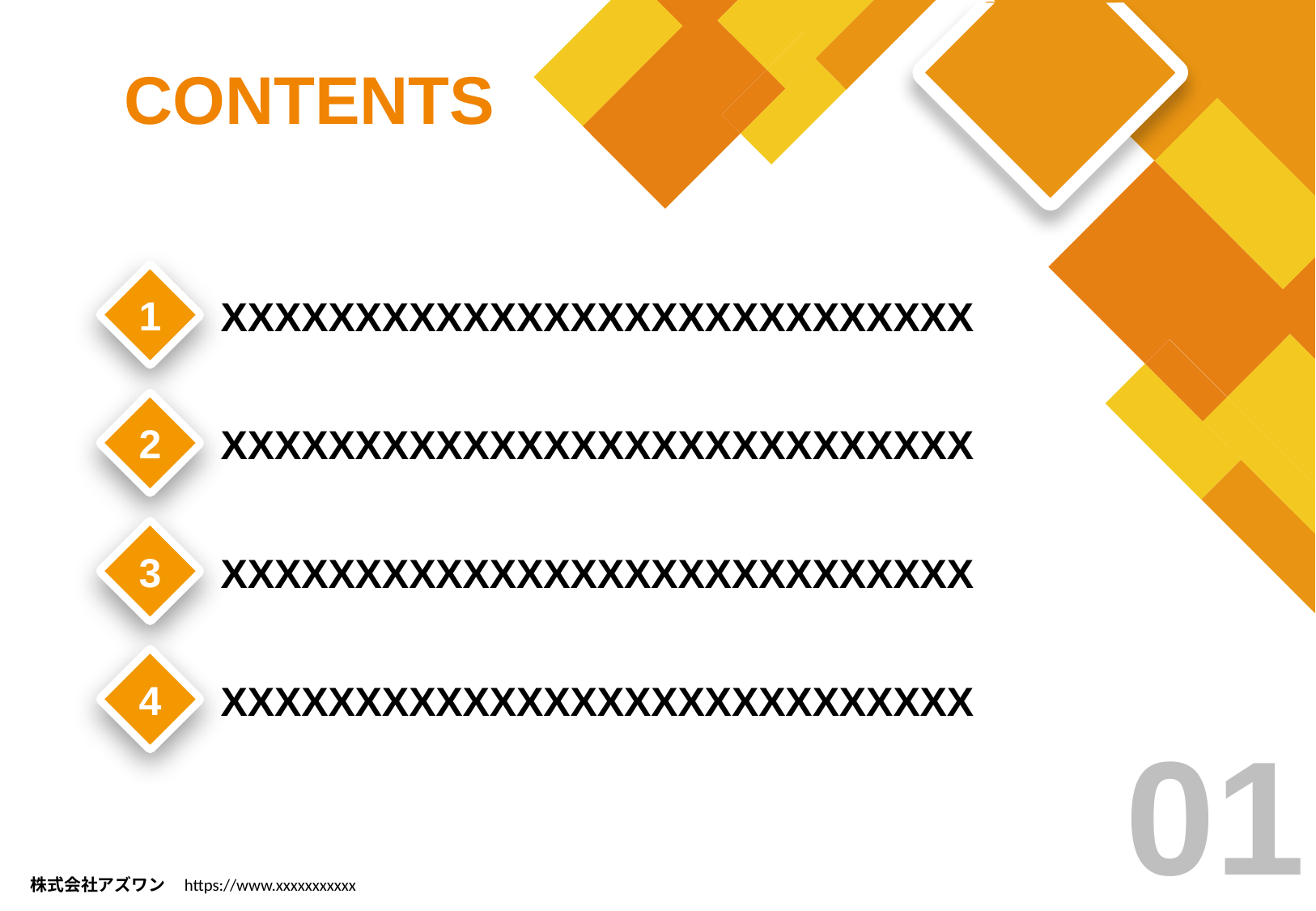

CONTENTS

1
XXXXXXXXXXXXXXXXXXXXXXXXXXXX

2
XXXXXXXXXXXXXXXXXXXXXXXXXXXX

3
XXXXXXXXXXXXXXXXXXXXXXXXXXXX

4
XXXXXXXXXXXXXXXXXXXXXXXXXXXX
01
株式会社アズワン    https://www.xxxxxxxxxxx